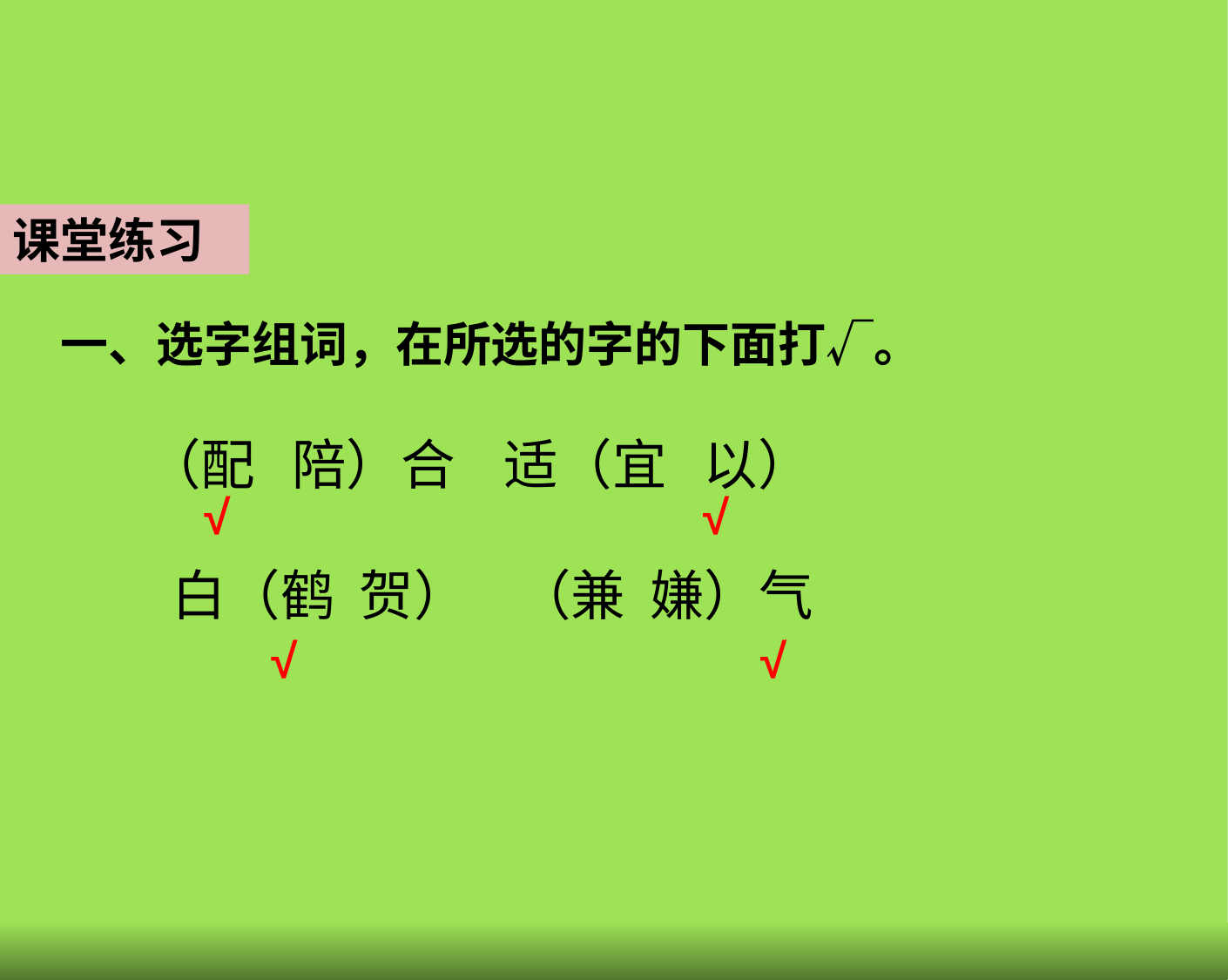

课堂练习
一、选字组词，在所选的字的下面打√。
（配   陪）合    适（宜   以）

 白（鹤  贺）    （兼  嫌）气
√
√
√
√